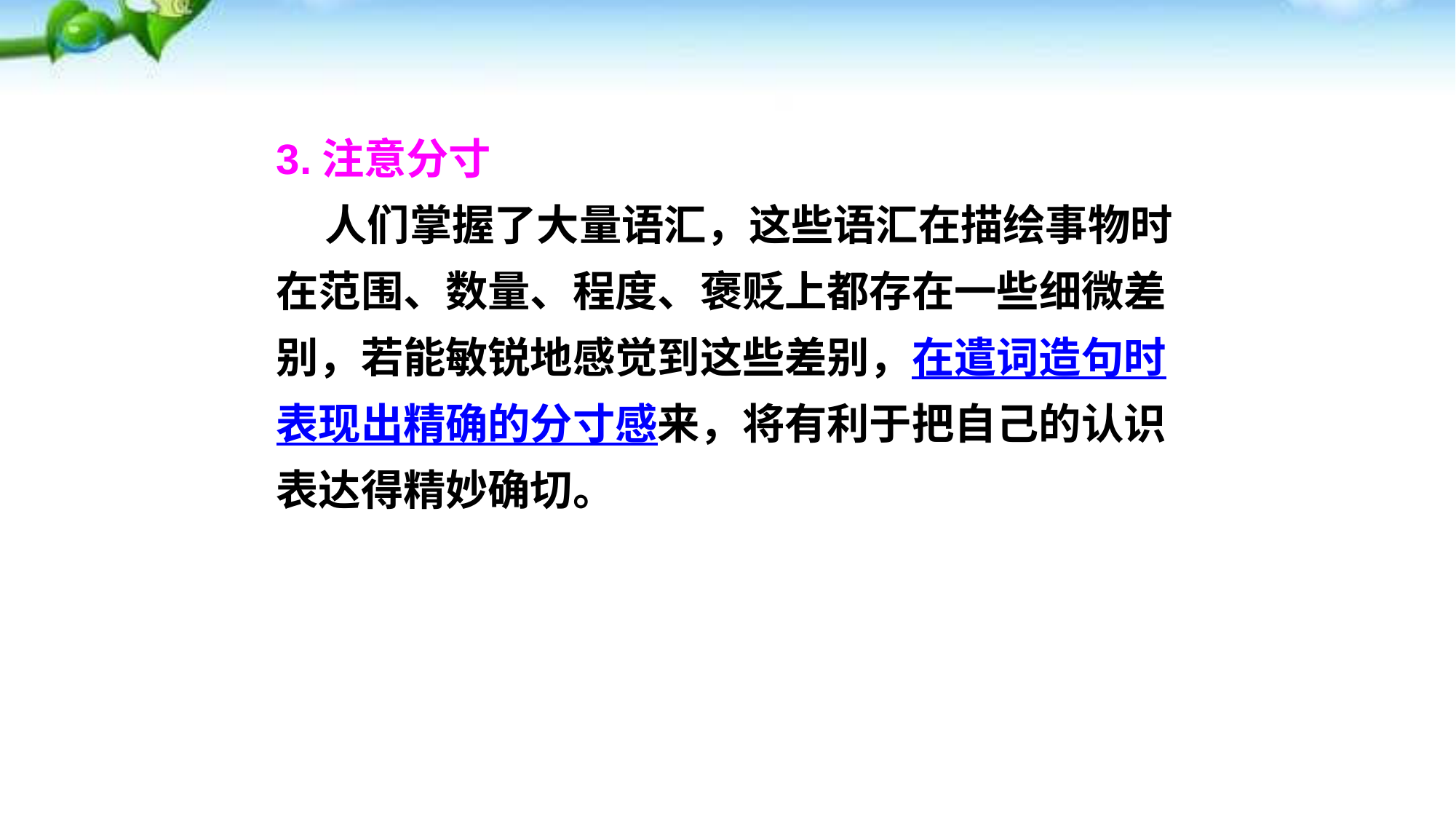

3.注意分寸
    人们掌握了大量语汇，这些语汇在描绘事物时在范围、数量、程度、褒贬上都存在一些细微差别，若能敏锐地感觉到这些差别，在遣词造句时表现出精确的分寸感来，将有利于把自己的认识表达得精妙确切。